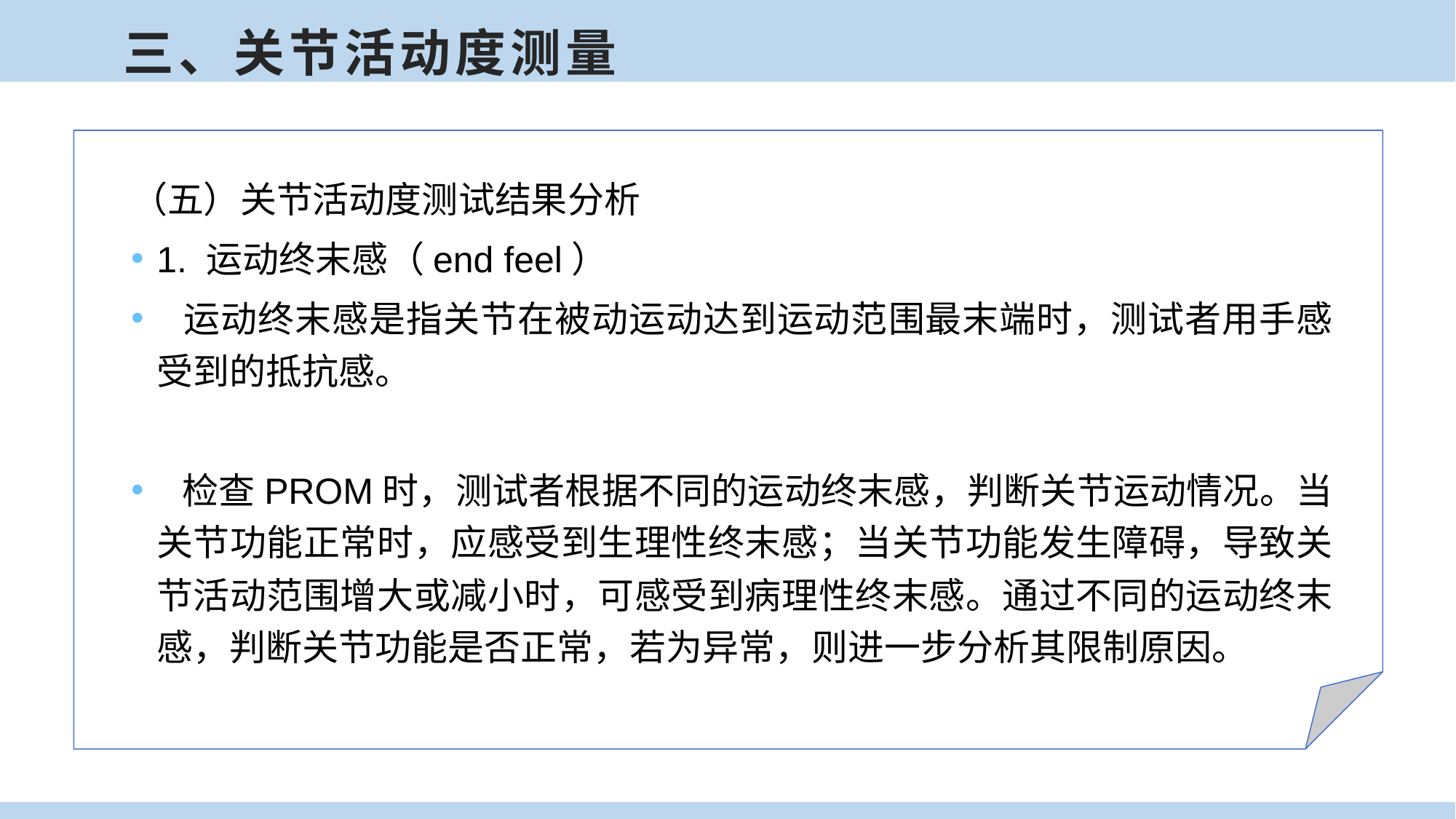

三、关节活动度测量

（五）关节活动度测试结果分析
1. 运动终末感（end feel）
  运动终末感是指关节在被动运动达到运动范围最末端时，测试者用手感受到的抵抗感。

  检查PROM时，测试者根据不同的运动终末感，判断关节运动情况。当关节功能正常时，应感受到生理性终末感；当关节功能发生障碍，导致关节活动范围增大或减小时，可感受到病理性终末感。通过不同的运动终末感，判断关节功能是否正常，若为异常，则进一步分析其限制原因。